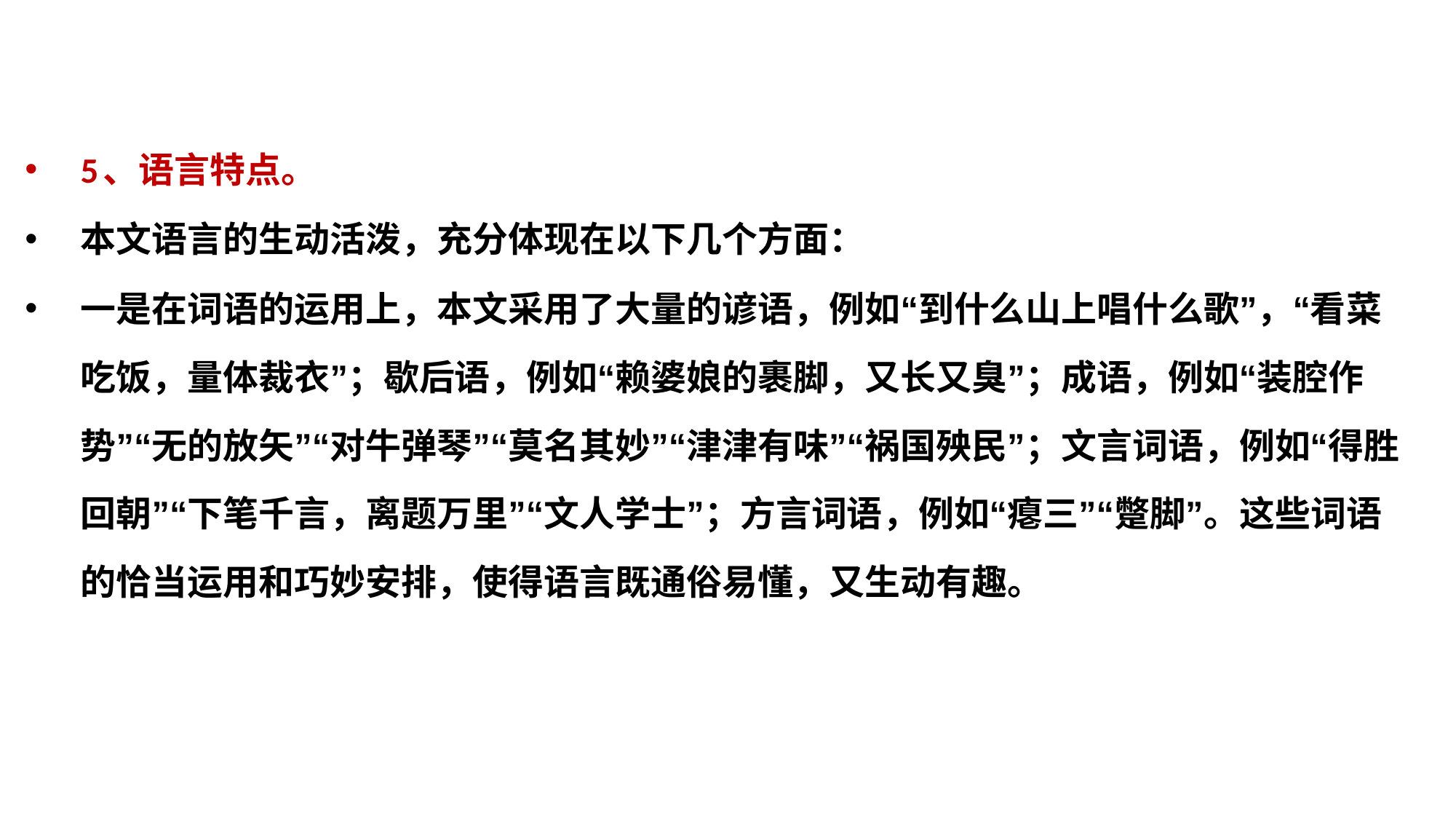

5、语言特点。
本文语言的生动活泼，充分体现在以下几个方面：
一是在词语的运用上，本文采用了大量的谚语，例如“到什么山上唱什么歌”，“看菜吃饭，量体裁衣”；歇后语，例如“赖婆娘的裹脚，又长又臭”；成语，例如“装腔作势”“无的放矢”“对牛弹琴”“莫名其妙”“津津有味”“祸国殃民”；文言词语，例如“得胜回朝”“下笔千言，离题万里”“文人学士”；方言词语，例如“瘪三”“蹩脚”。这些词语的恰当运用和巧妙安排，使得语言既通俗易懂，又生动有趣。